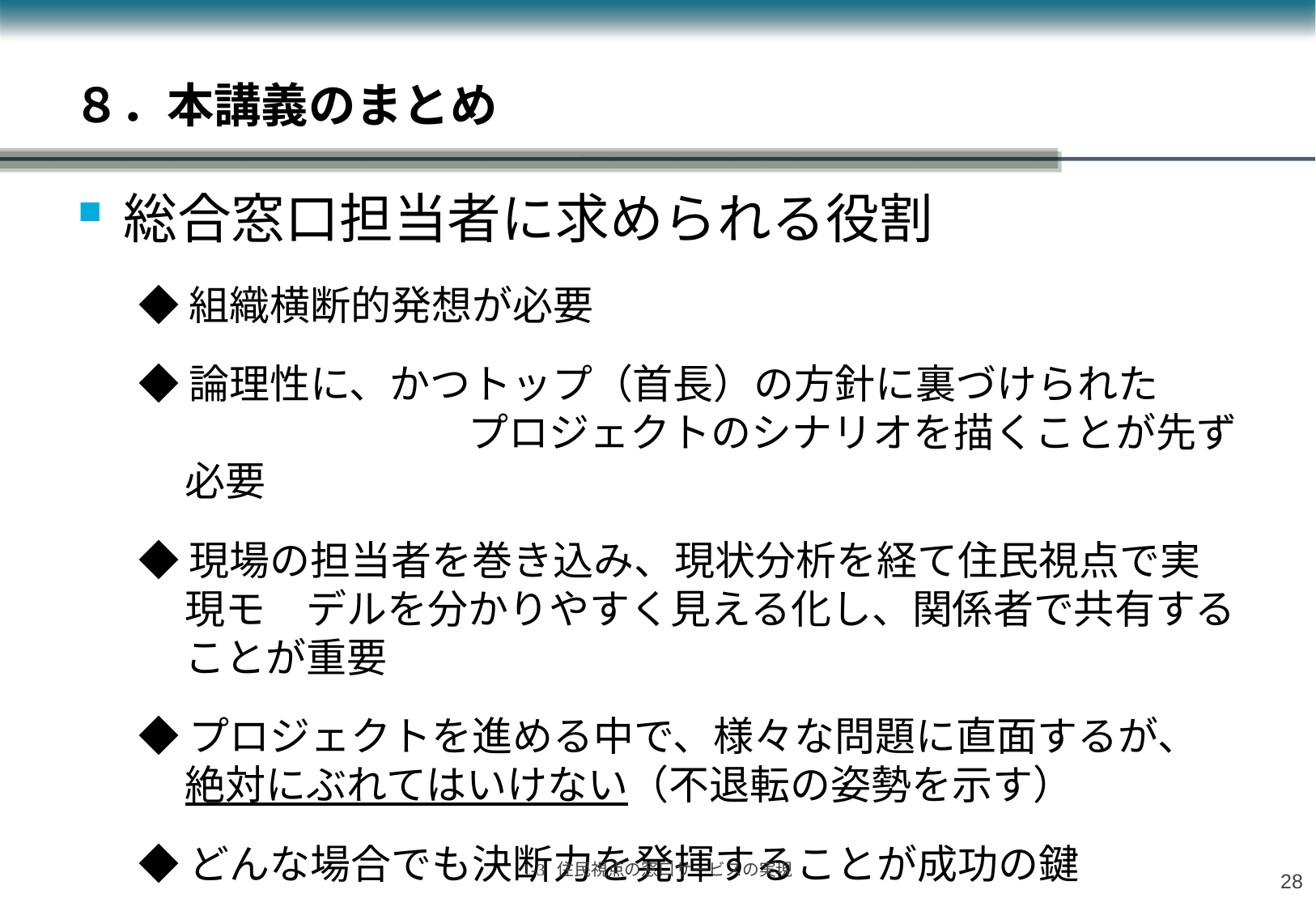

# ８．本講義のまとめ
総合窓口担当者に求められる役割
◆組織横断的発想が必要
◆論理性に、かつトップ（首長）の方針に裏づけられた
　　　　　　　プロジェクトのシナリオを描くことが先ず必要
◆現場の担当者を巻き込み、現状分析を経て住民視点で実現モ　デルを分かりやすく見える化し、関係者で共有することが重要
◆プロジェクトを進める中で、様々な問題に直面するが、
絶対にぶれてはいけない（不退転の姿勢を示す）
◆どんな場合でも決断力を発揮することが成功の鍵

28
1-3  住民視点の窓口サービスの実現